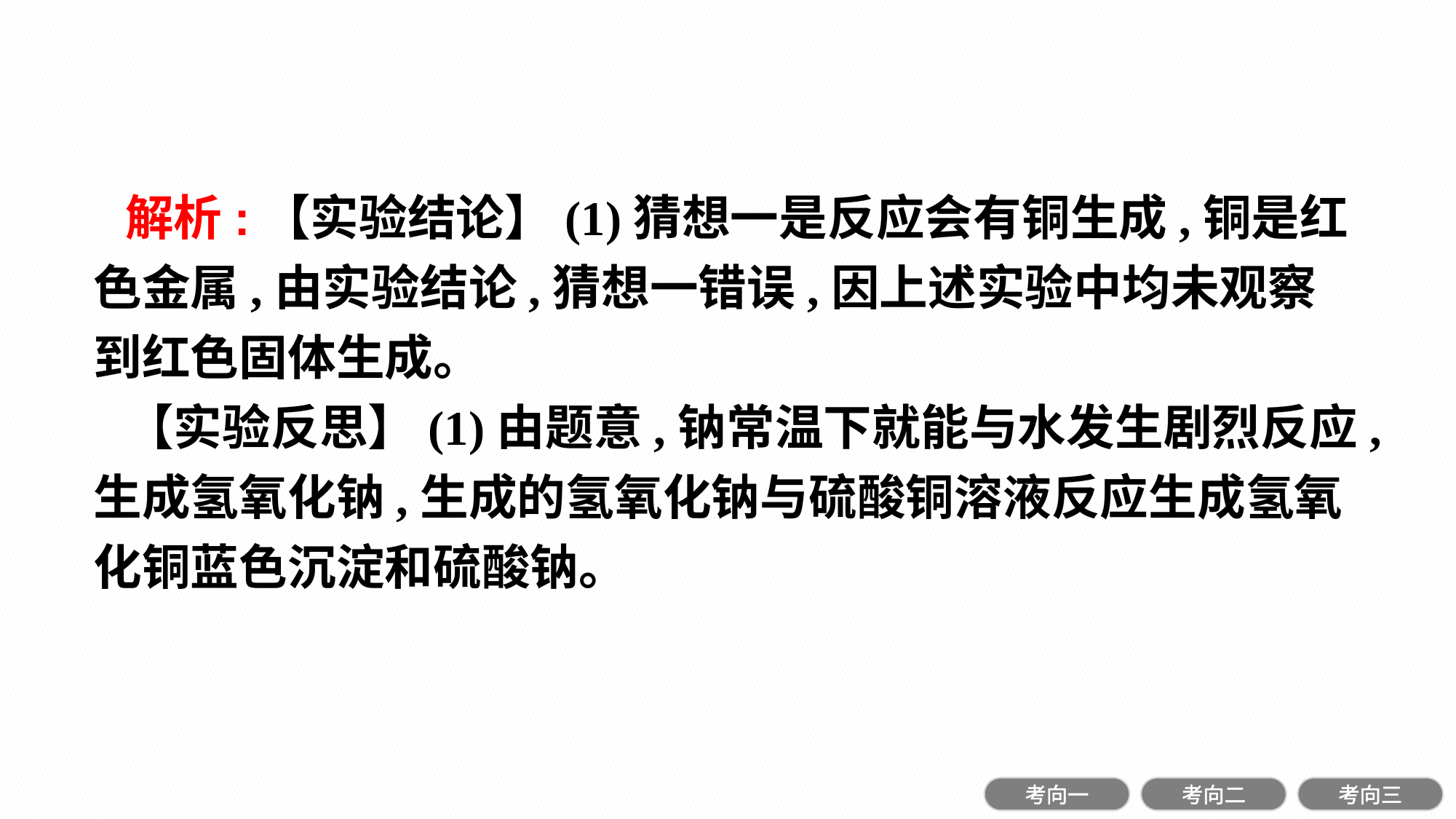

解析:【实验结论】(1)猜想一是反应会有铜生成,铜是红色金属,由实验结论,猜想一错误,因上述实验中均未观察到红色固体生成。
【实验反思】(1)由题意,钠常温下就能与水发生剧烈反应,生成氢氧化钠,生成的氢氧化钠与硫酸铜溶液反应生成氢氧化铜蓝色沉淀和硫酸钠。